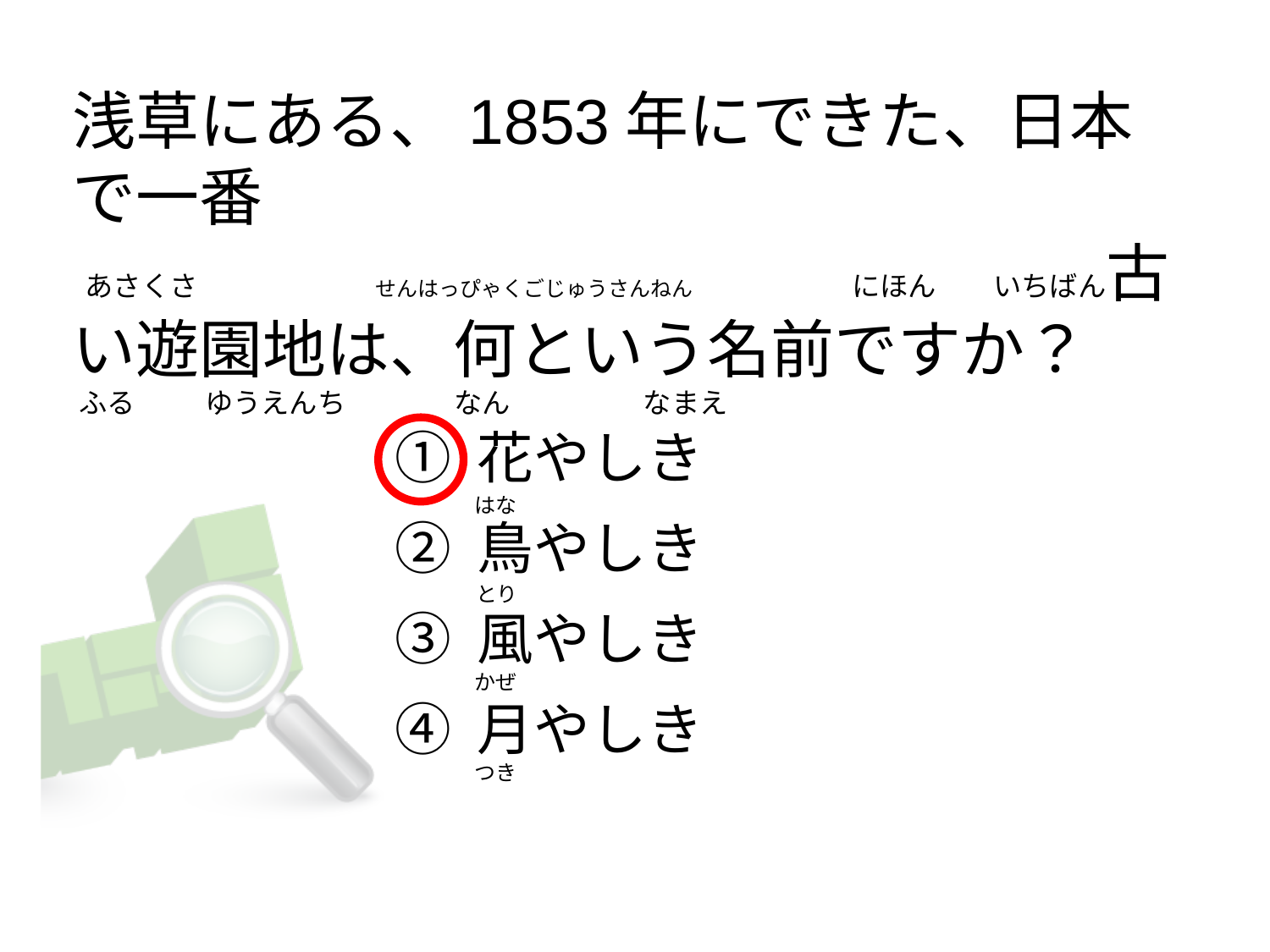

# 浅草にある、1853年にできた、日本で一番   あさくさ                            せんはっぴゃくごじゅうさんねん                         にほん         いちばん古い遊園地は、何という名前ですか？  ふる           ゆうえんち                 なん                     なまえ
① 花やしき
② 鳥やしき
③ 風やしき
④ 月やしき

はな
とり
かぜ
つき